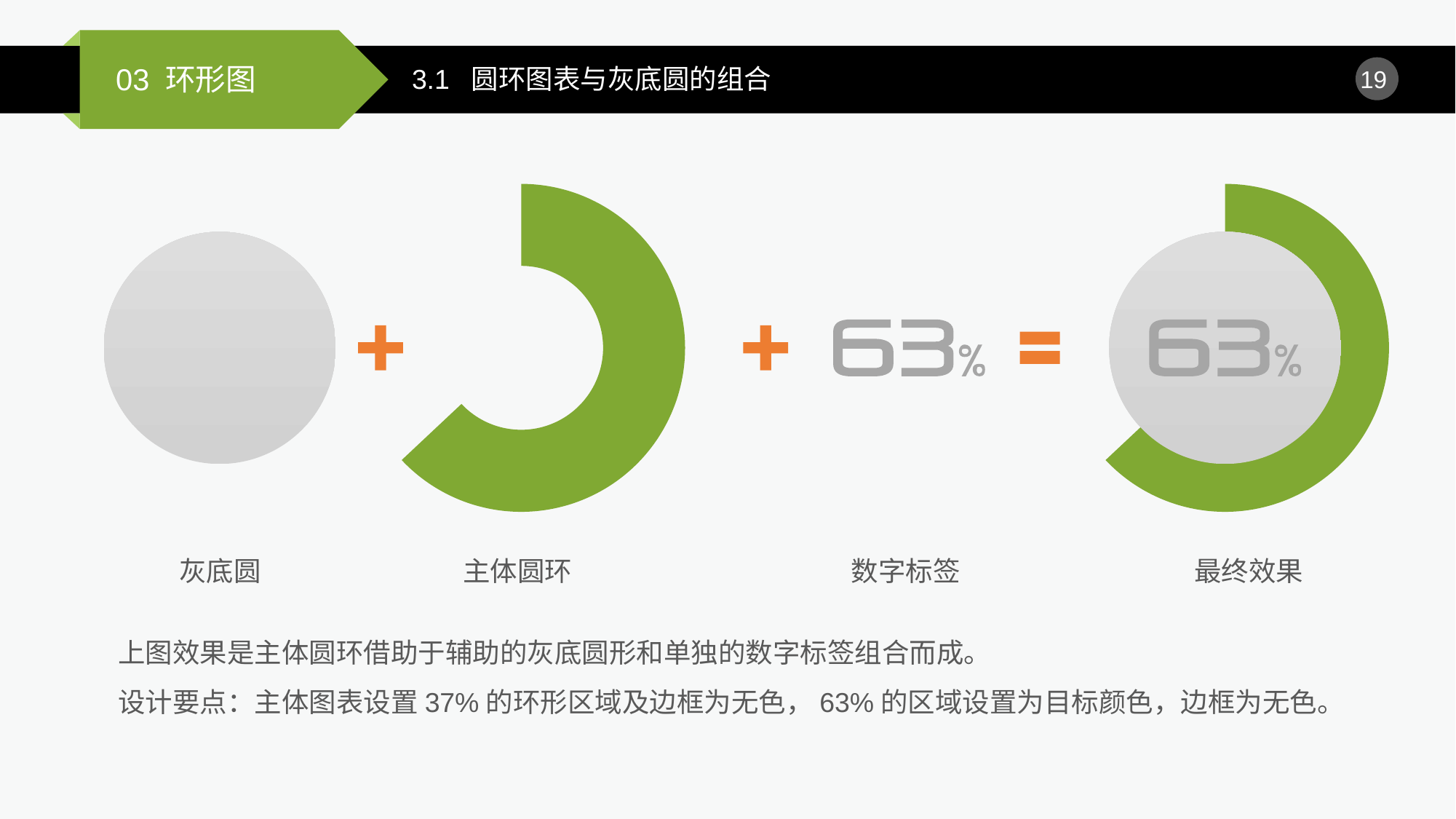

3.1  圆环图表与灰底圆的组合

### Chart

| Category | 销售额 |
|---|---|
| 第一季度 | 63.0 |
| 第二季度 | 37.0 |

### Chart

| Category | 销售额 |
|---|---|
| 第一季度 | 63.0 |
| 第二季度 | 37.0 |

灰底圆
主体圆环
数字标签
最终效果
上图效果是主体圆环借助于辅助的灰底圆形和单独的数字标签组合而成。
设计要点：主体图表设置37%的环形区域及边框为无色，63%的区域设置为目标颜色，边框为无色。